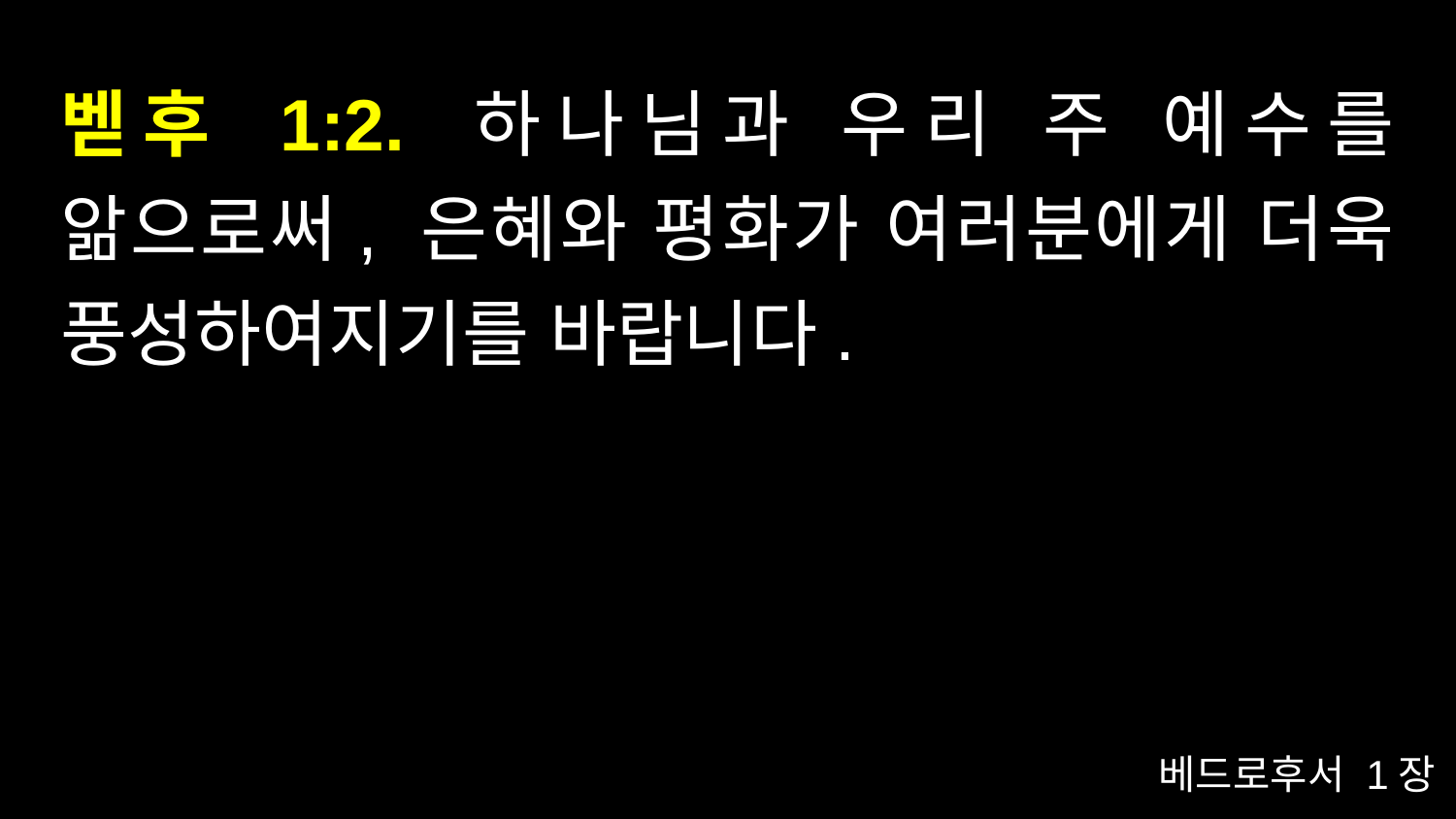

# 벧후 1:2. 하나님과 우리 주 예수를 앎으로써, 은혜와 평화가 여러분에게 더욱 풍성하여지기를 바랍니다.
베드로후서 1장